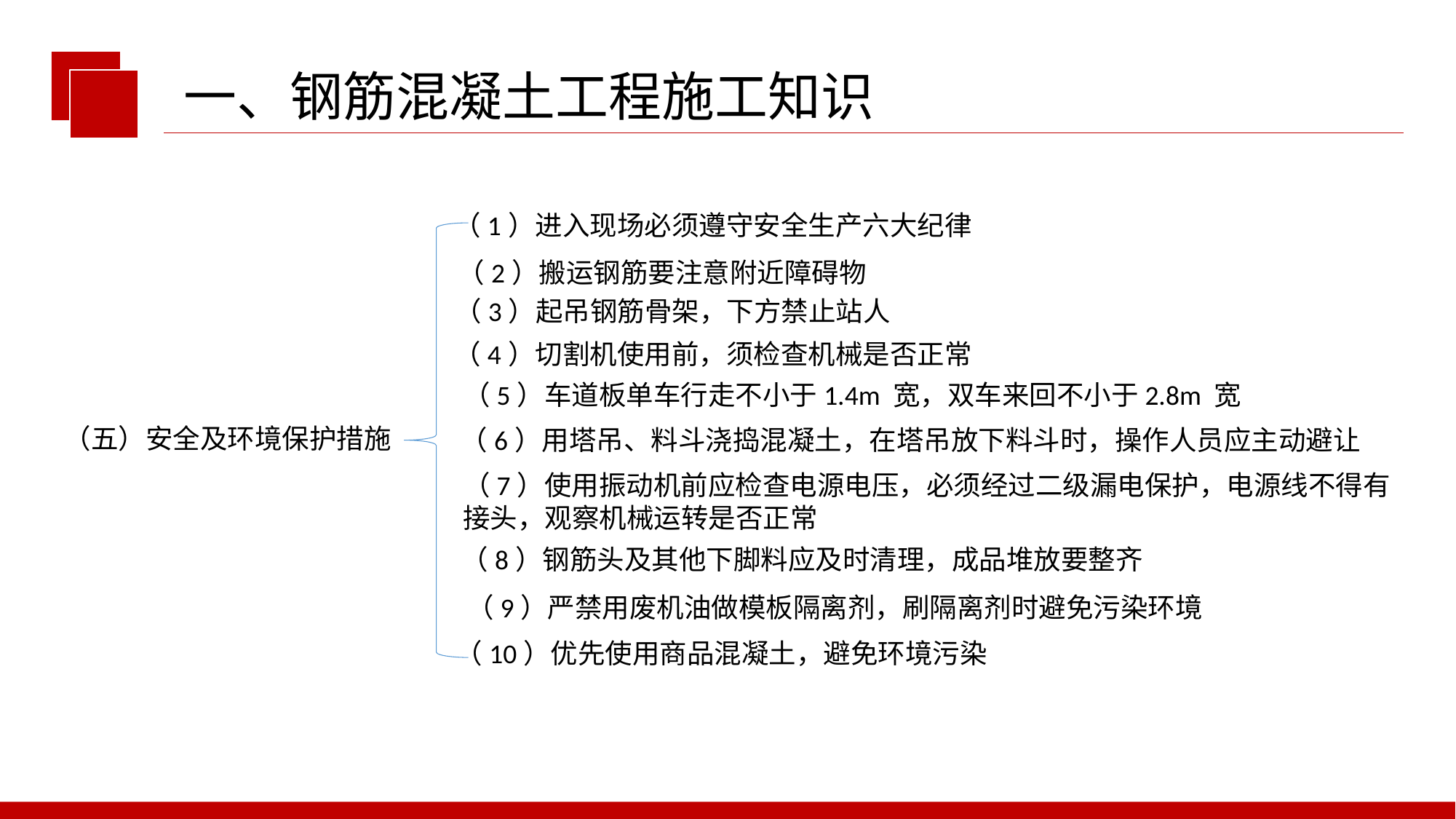

一、钢筋混凝土工程施工知识
（1）进入现场必须遵守安全生产六大纪律

（2）搬运钢筋要注意附近障碍物
（3）起吊钢筋骨架，下方禁止站人
（4）切割机使用前，须检查机械是否正常
（5）车道板单车行走不小于1.4m 宽，双车来回不小于2.8m 宽
（五）安全及环境保护措施
（6）用塔吊、料斗浇捣混凝土，在塔吊放下料斗时，操作人员应主动避让
（7）使用振动机前应检查电源电压，必须经过二级漏电保护，电源线不得有接头，观察机械运转是否正常
（8）钢筋头及其他下脚料应及时清理，成品堆放要整齐
（9）严禁用废机油做模板隔离剂，刷隔离剂时避免污染环境
（10）优先使用商品混凝土，避免环境污染